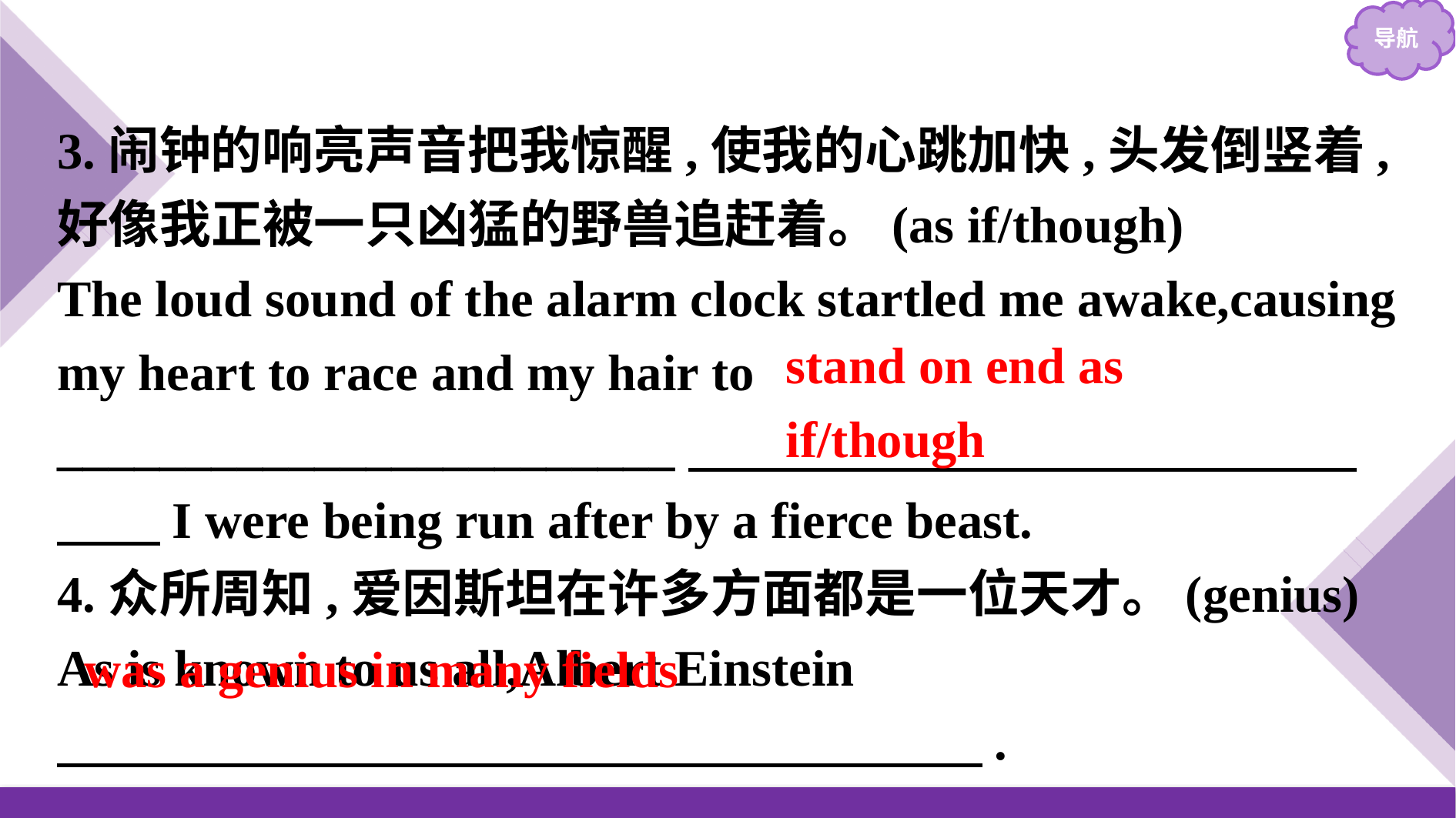

3.闹钟的响亮声音把我惊醒,使我的心跳加快,头发倒竖着,好像我正被一只凶猛的野兽追赶着。(as if/though)
The loud sound of the alarm clock startled me awake,causing my heart to race and my hair to ________________________　　　　　　　　　　　　　　　I were being run after by a fierce beast.
4.众所周知,爱因斯坦在许多方面都是一位天才。(genius)
As is known to us all,Albert Einstein
　　　　　　　　　　　　　　　　　　.
stand on end as if/though
was a genius in many fields